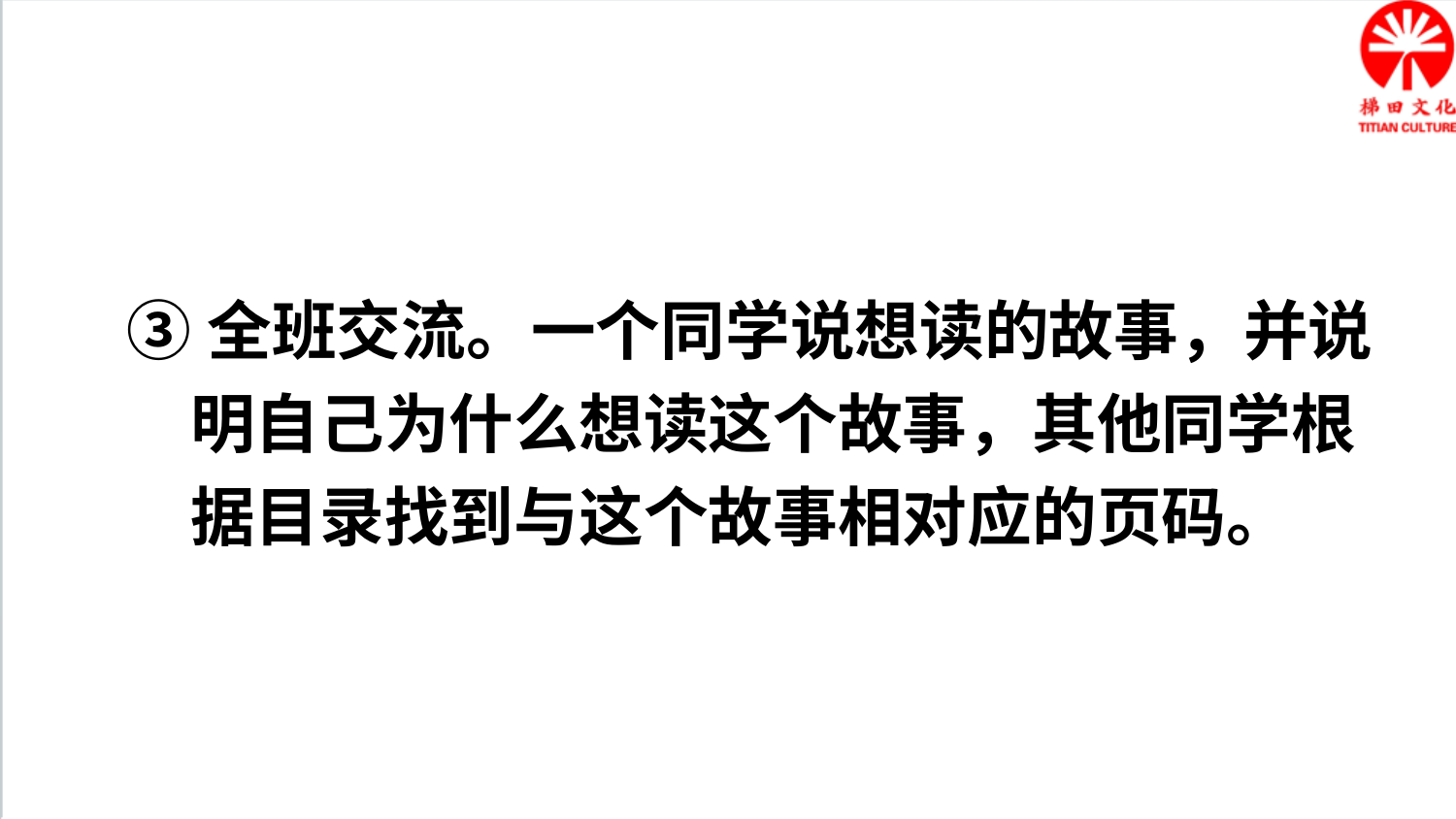

③全班交流。一个同学说想读的故事，并说明自己为什么想读这个故事，其他同学根据目录找到与这个故事相对应的页码。